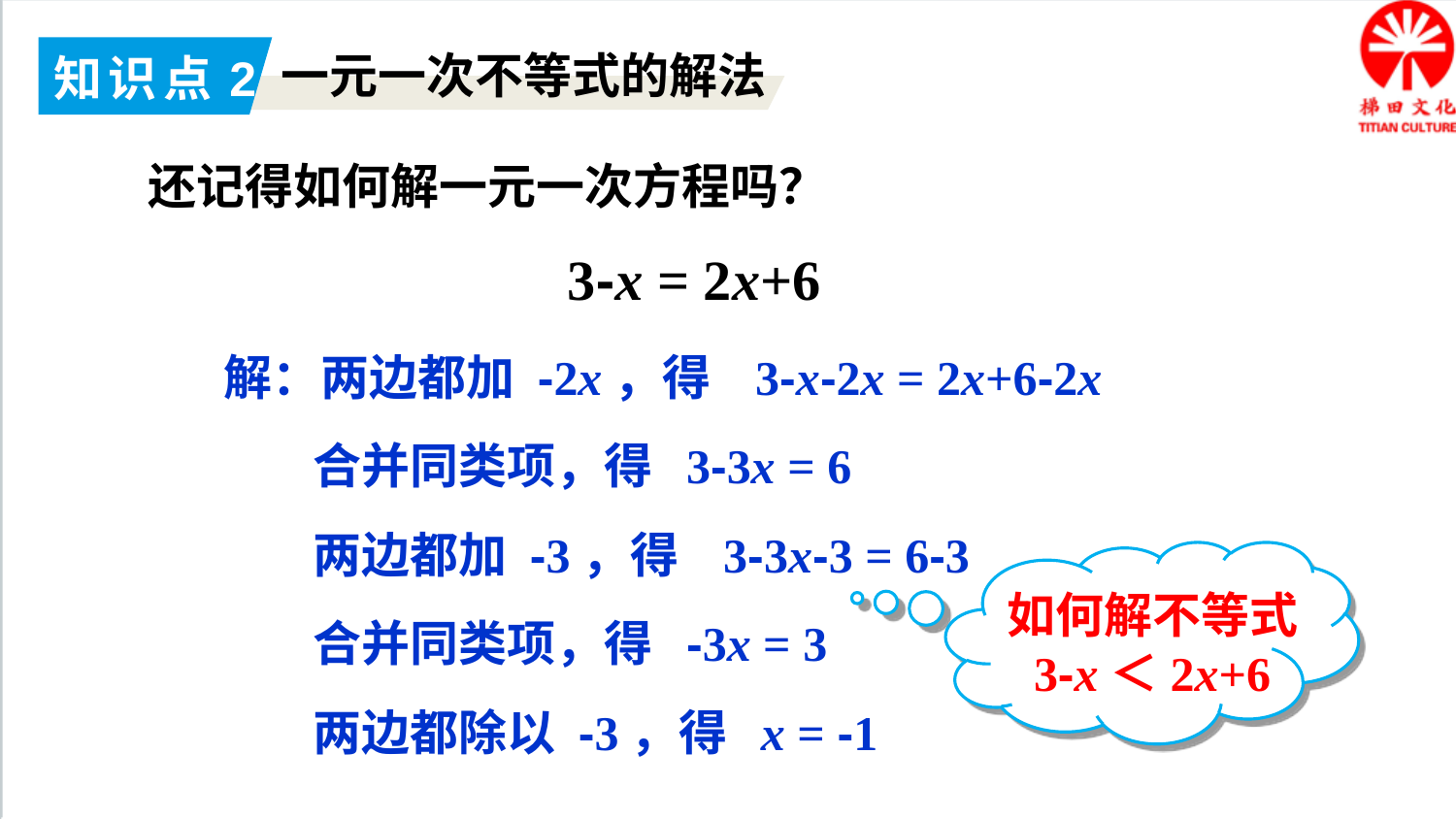

知识点2

一元一次不等式的解法
还记得如何解一元一次方程吗？
3-x = 2x+6
解：两边都加 -2x，得   3-x-2x = 2x+6-2x
合并同类项，得  3-3x = 6
两边都加 -3，得   3-3x-3 = 6-3

如何解不等式
3-x＜2x+6
合并同类项，得  -3x = 3
两边都除以 -3，得  x = -1